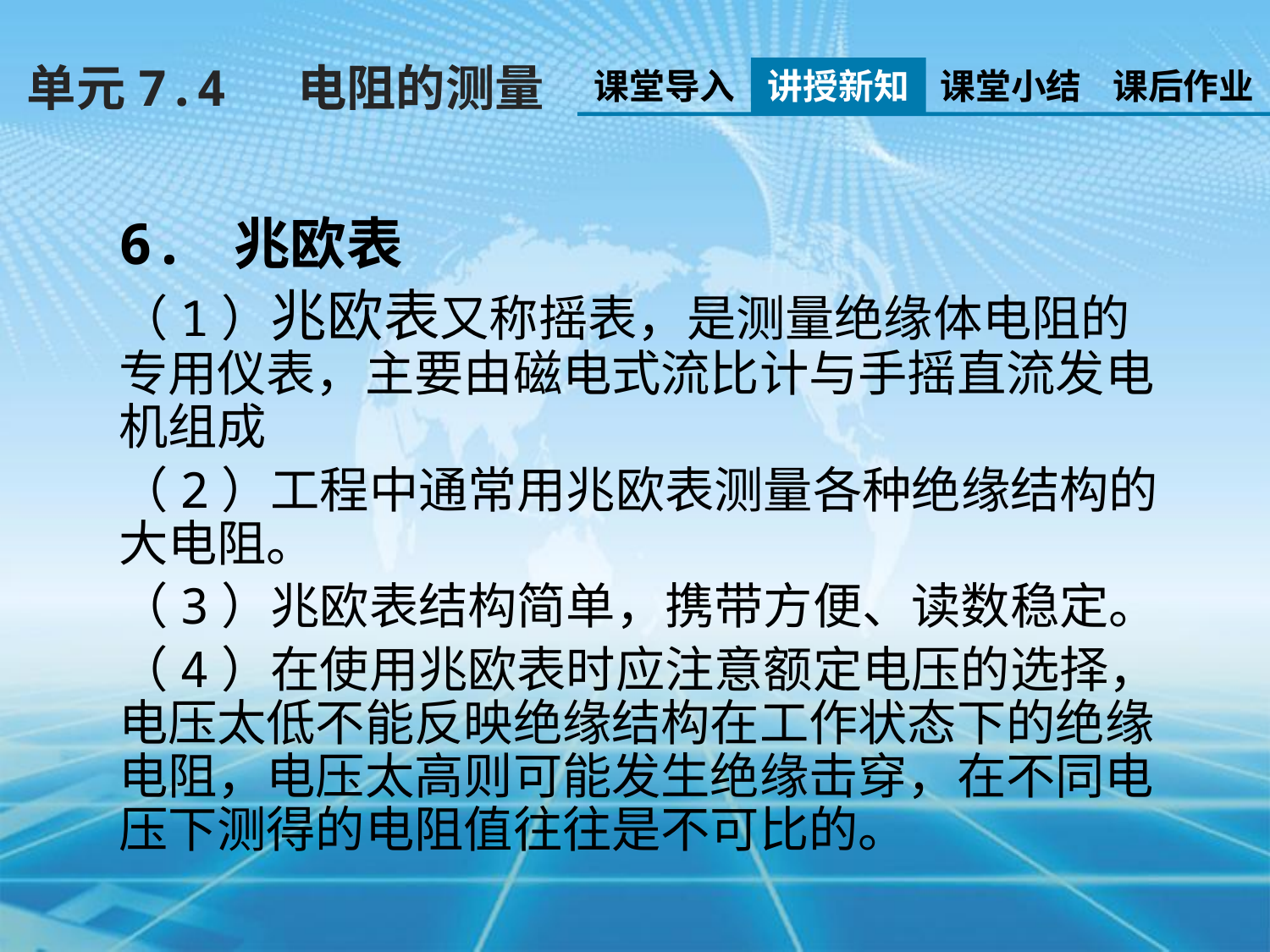

单元7.4  电阻的测量
课堂导入
讲授新知
课堂小结
课后作业
6. 兆欧表
（1）兆欧表又称摇表，是测量绝缘体电阻的专用仪表，主要由磁电式流比计与手摇直流发电机组成
（2）工程中通常用兆欧表测量各种绝缘结构的大电阻。
（3）兆欧表结构简单，携带方便、读数稳定。
（4）在使用兆欧表时应注意额定电压的选择，电压太低不能反映绝缘结构在工作状态下的绝缘电阻，电压太高则可能发生绝缘击穿，在不同电压下测得的电阻值往往是不可比的。